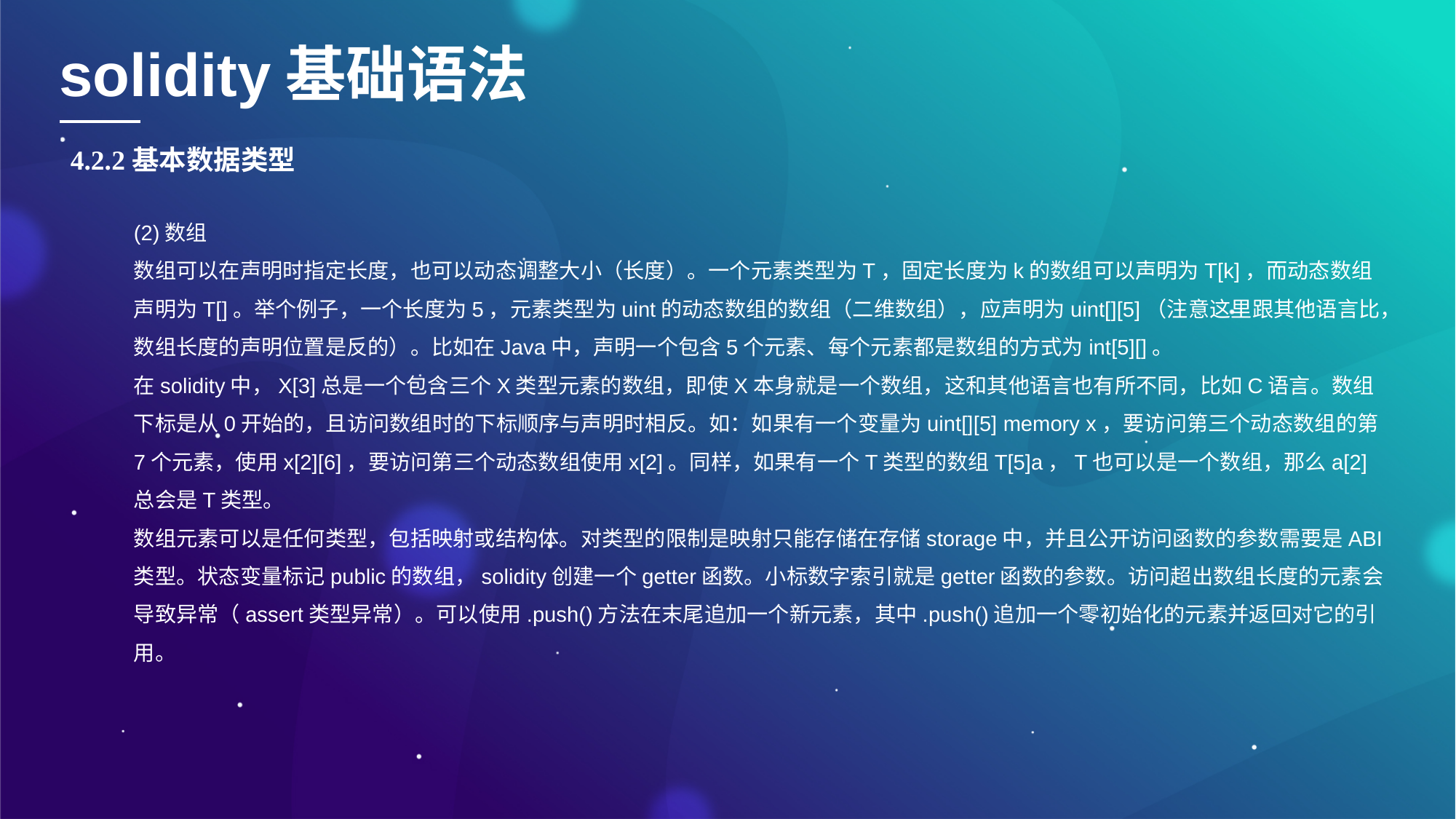

solidity基础语法
4.2.2基本数据类型
(2)数组
数组可以在声明时指定长度，也可以动态调整大小（长度）。一个元素类型为T，固定长度为k的数组可以声明为T[k]，而动态数组声明为T[]。举个例子，一个长度为5，元素类型为uint的动态数组的数组（二维数组），应声明为uint[][5]（注意这里跟其他语言比，数组长度的声明位置是反的）。比如在Java中，声明一个包含5个元素、每个元素都是数组的方式为int[5][]。
在solidity中，X[3]总是一个包含三个X类型元素的数组，即使X本身就是一个数组，这和其他语言也有所不同，比如C语言。数组下标是从0开始的，且访问数组时的下标顺序与声明时相反。如：如果有一个变量为uint[][5] memory x，要访问第三个动态数组的第7个元素，使用x[2][6]，要访问第三个动态数组使用x[2]。同样，如果有一个T类型的数组T[5]a，T也可以是一个数组，那么a[2]总会是T类型。
数组元素可以是任何类型，包括映射或结构体。对类型的限制是映射只能存储在存储storage中，并且公开访问函数的参数需要是ABI类型。状态变量标记public的数组，solidity创建一个getter函数。小标数字索引就是getter函数的参数。访问超出数组长度的元素会导致异常（assert类型异常）。可以使用.push()方法在末尾追加一个新元素，其中.push()追加一个零初始化的元素并返回对它的引用。